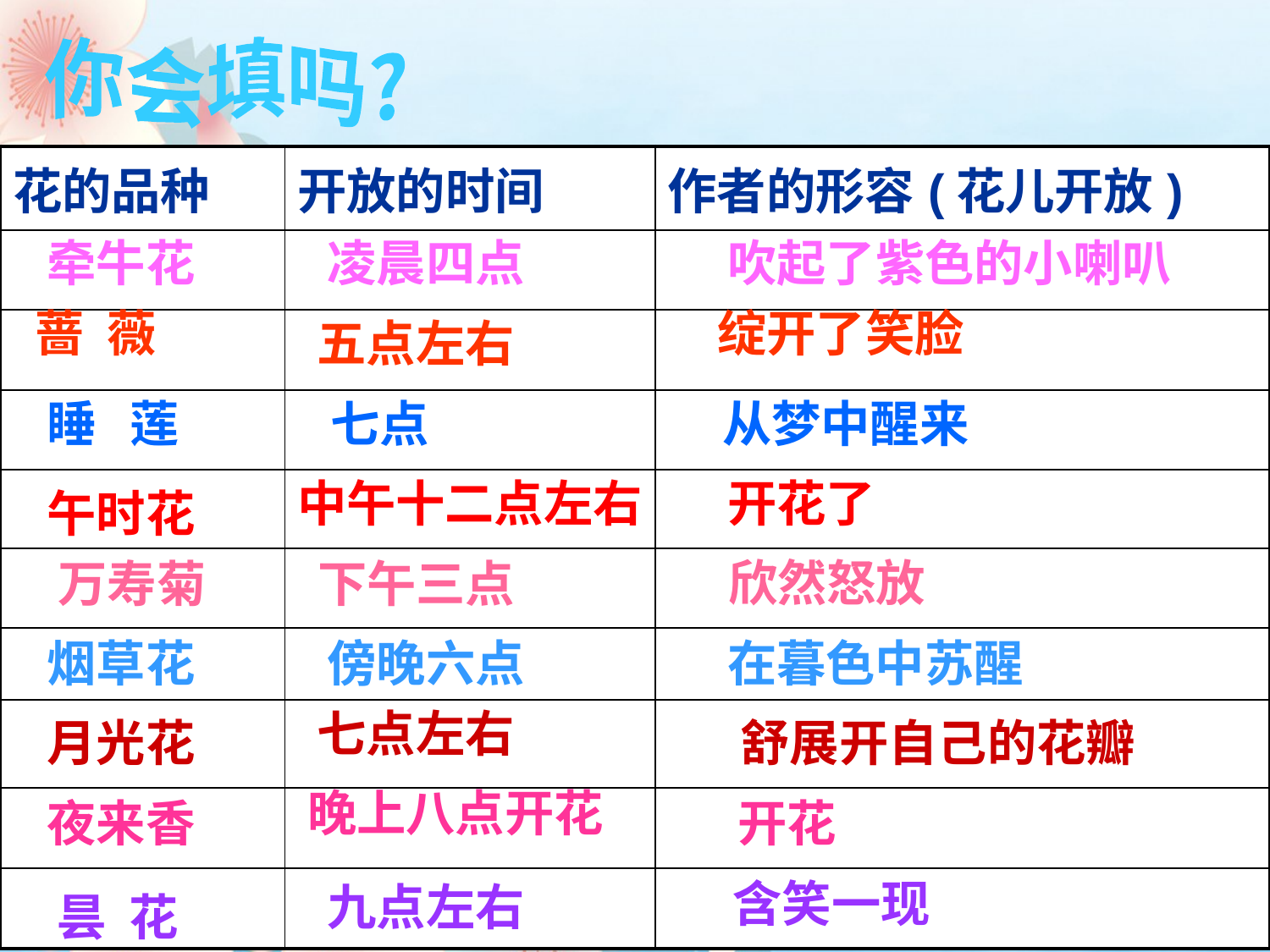

你会填吗?
| 花的品种 | 开放的时间 | 作者的形容(花儿开放) |
| --- | --- | --- |
|  |  |  |
|  |  |  |
|  |  |  |
|  |  |  |
|  |  |  |
|  |  |  |
|  |  |  |
|  |  |  |
|  |  |  |
牵牛花
凌晨四点
吹起了紫色的小喇叭

 蔷  薇
绽开了笑脸
五点左右

睡   莲
 七点
从梦中醒来
中午十二点左右
开花了
午时花
欣然怒放
   万寿菊
下午三点
烟草花
傍晚六点
在暮色中苏醒
七点左右
月光花
 舒展开自己的花瓣
晚上八点开花
夜来香
开花
   含笑一现
九点左右
昙  花